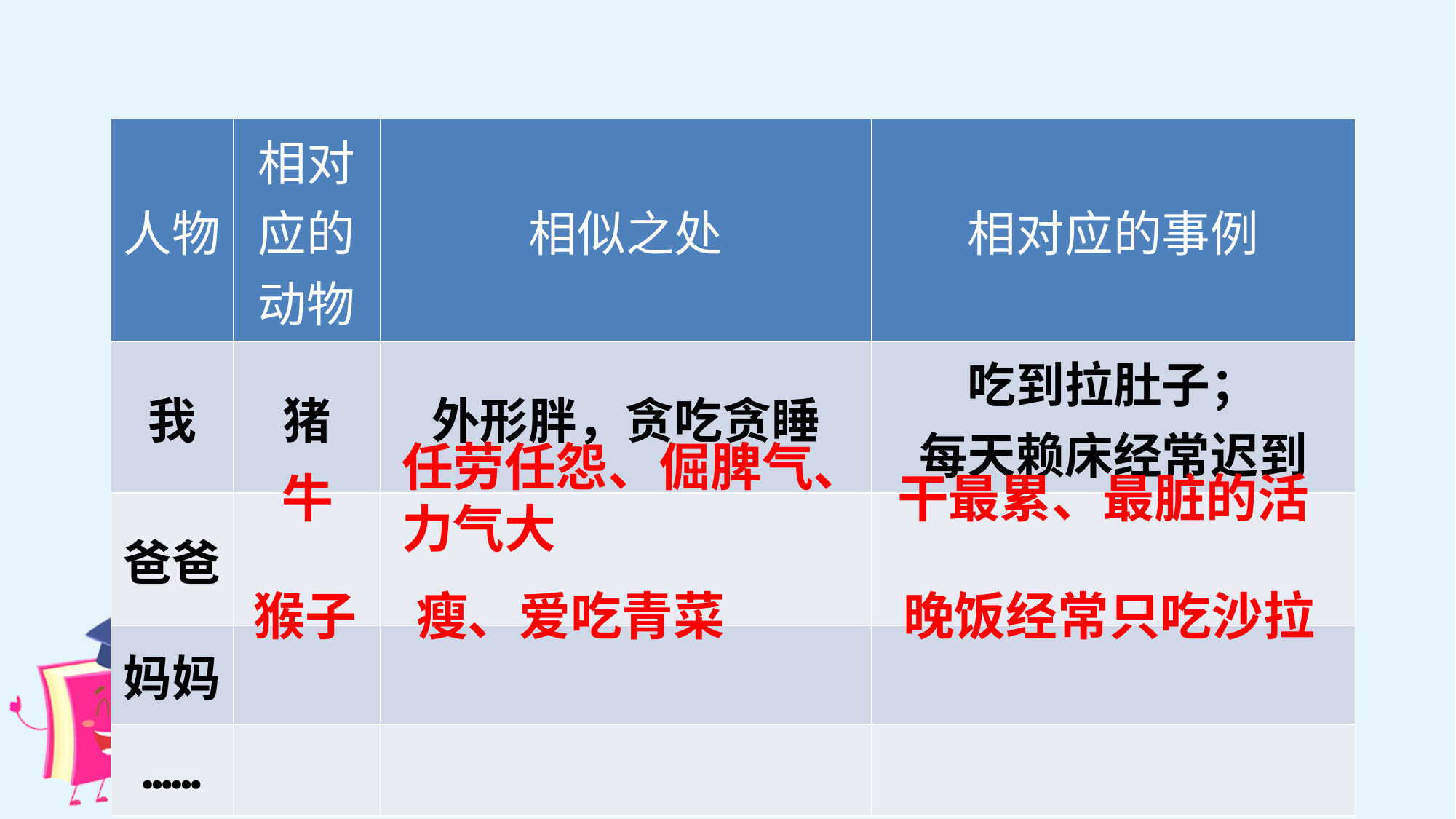

| 人物 | 相对应的动物 | 相似之处 | 相对应的事例 |
| --- | --- | --- | --- |
| 我 | 猪 | 外形胖，贪吃贪睡 | 吃到拉肚子； 每天赖床经常迟到 |
| 爸爸 |  |  |  |
| 妈妈 |  |  |  |
| …… |  |  |  |
任劳任怨、倔脾气、力气大
牛
干最累、最脏的活
猴子
瘦、爱吃青菜
晚饭经常只吃沙拉